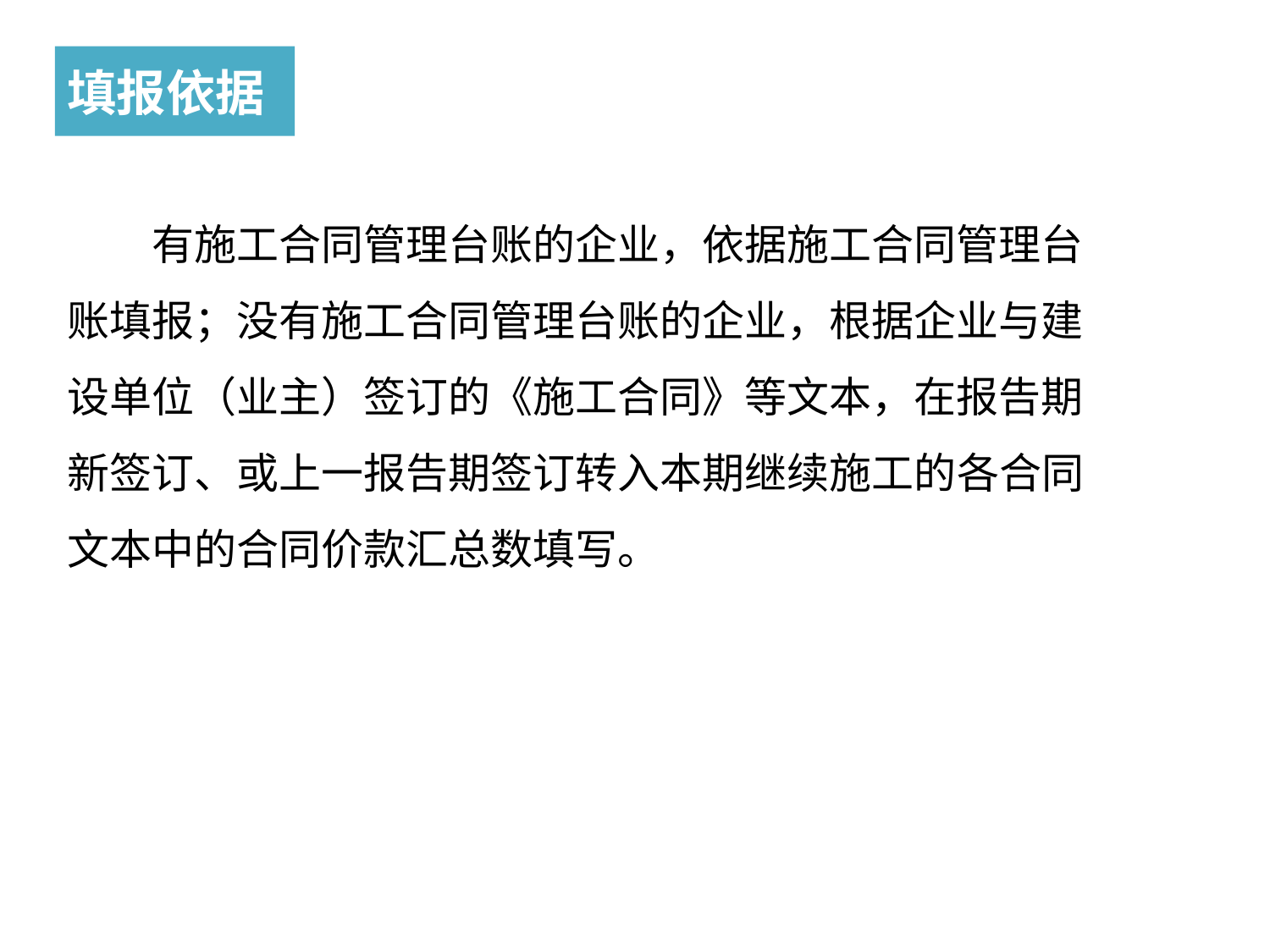

填报依据
有施工合同管理台账的企业，依据施工合同管理台账填报；没有施工合同管理台账的企业，根据企业与建设单位（业主）签订的《施工合同》等文本，在报告期新签订、或上一报告期签订转入本期继续施工的各合同文本中的合同价款汇总数填写。